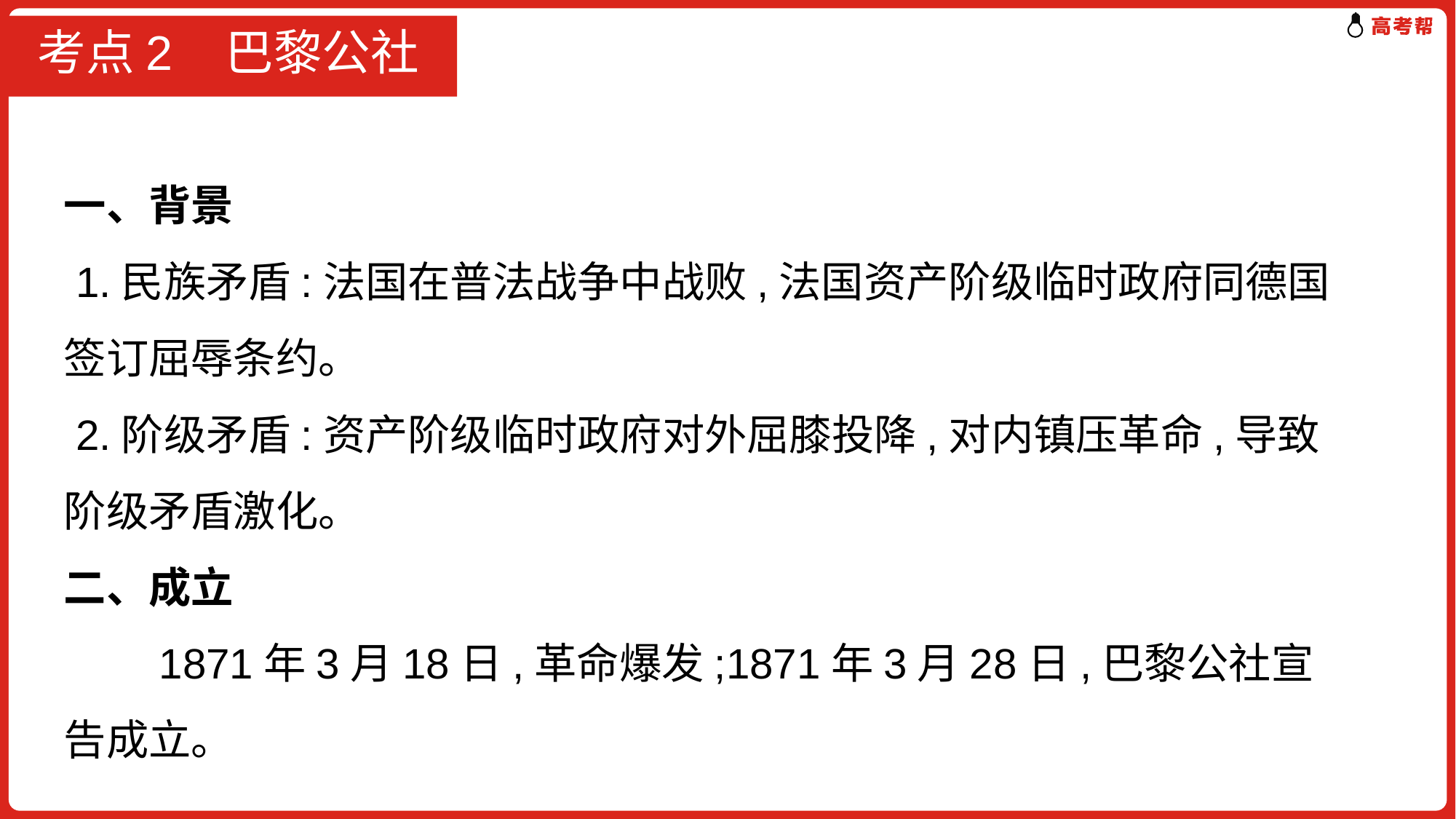

# 考点2   巴黎公社
一、背景
 1.民族矛盾:法国在普法战争中战败,法国资产阶级临时政府同德国签订屈辱条约。
 2.阶级矛盾:资产阶级临时政府对外屈膝投降,对内镇压革命,导致阶级矛盾激化。
二、成立
　　1871年3月18日,革命爆发;1871年3月28日,巴黎公社宣告成立。